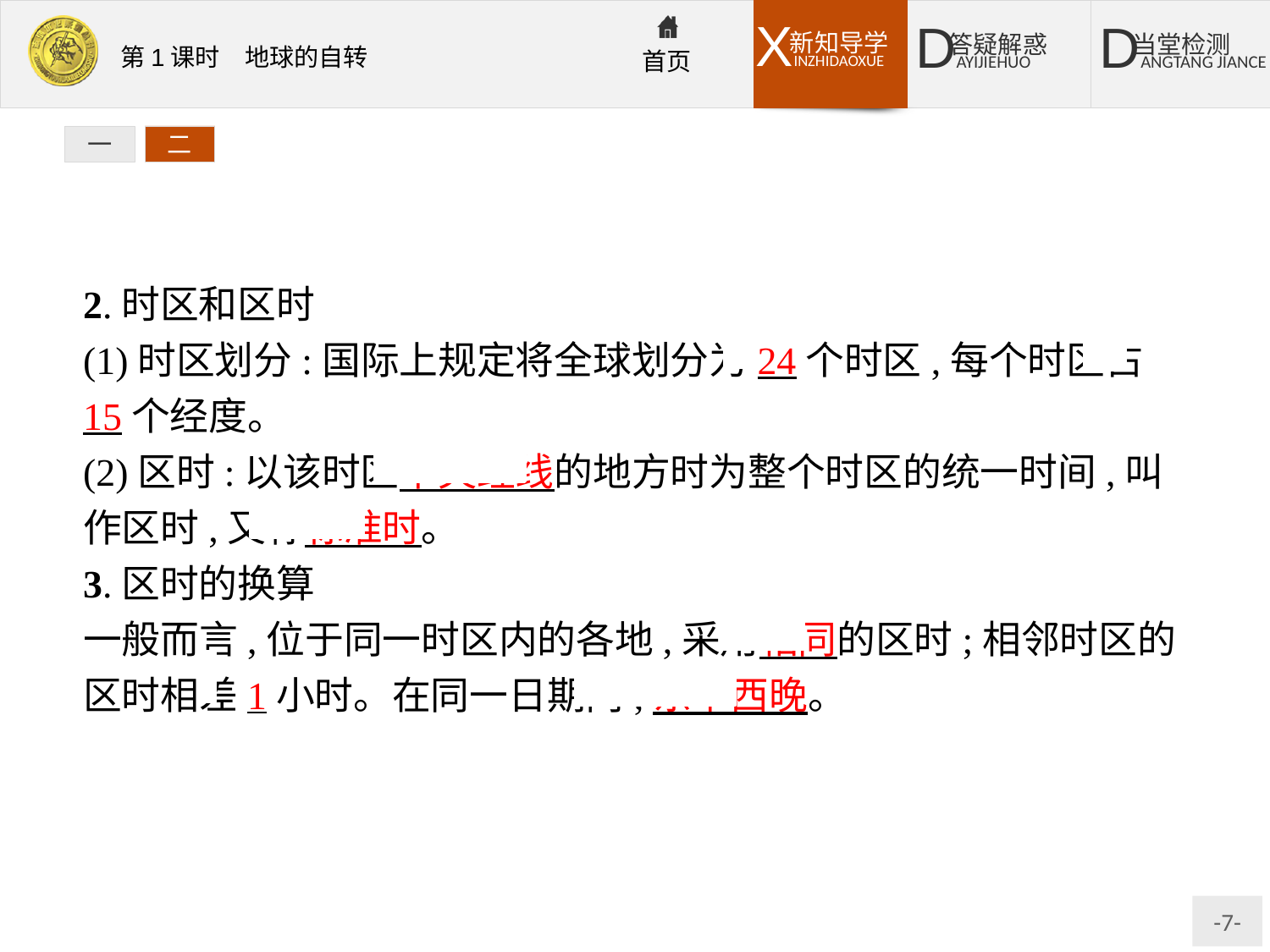

一
二
2.时区和区时
(1)时区划分:国际上规定将全球划分为24个时区,每个时区占15个经度。
(2)区时:以该时区中央经线的地方时为整个时区的统一时间,叫作区时,又称标准时。
3.区时的换算
一般而言,位于同一时区内的各地,采用相同的区时;相邻时区的区时相差1小时。在同一日期内,东早西晚。